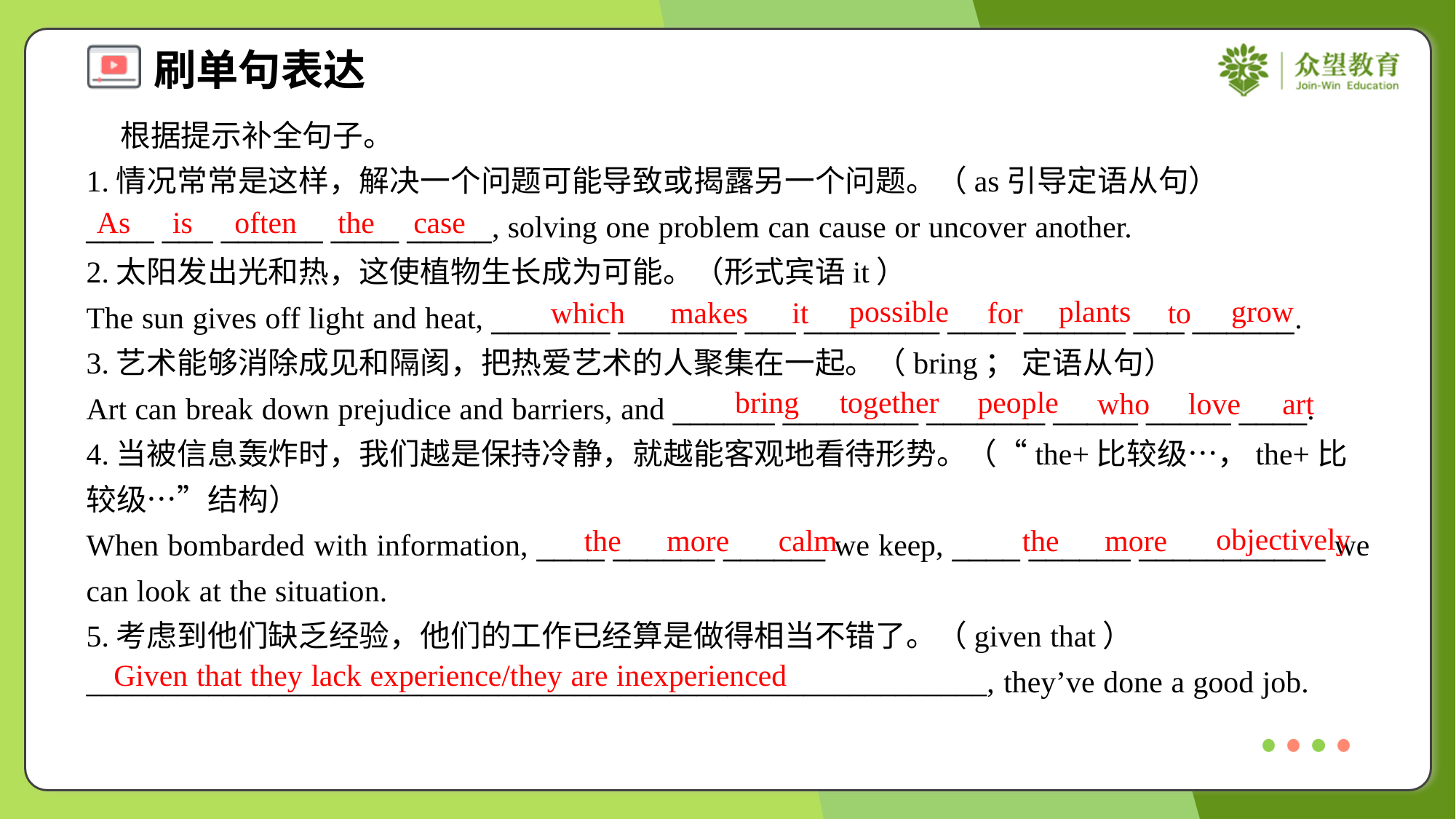

根据提示补全句子。
1.情况常常是这样，解决一个问题可能导致或揭露另一个问题。（as引导定语从句）
____ ___ ______ ____ _____, solving one problem can cause or uncover another.
2.太阳发出光和热，这使植物生长成为可能。（形式宾语it）
The sun gives off light and heat, _______ _______ ___ ________ ____ ______ ___ ______.
3.艺术能够消除成见和隔阂，把热爱艺术的人聚集在一起。（bring； 定语从句）
Art can break down prejudice and barriers, and ______ ________ _______ _____ _____ ____.
As
is
often
the
case
possible
plants
grow
which
makes
it
for
to
bring
together
people
who
love
art
4.当被信息轰炸时，我们越是保持冷静，就越能客观地看待形势。（“the+比较级…，the+比较级…”结构）
When bombarded with information, ____ ______ ______ we keep, ____ ______ ___________ we can look at the situation.
objectively
the
more
calm
the
more
5.考虑到他们缺乏经验，他们的工作已经算是做得相当不错了。（given that）
___________________________________________________________, they’ve done a good job.
Given that they lack experience/they are inexperienced